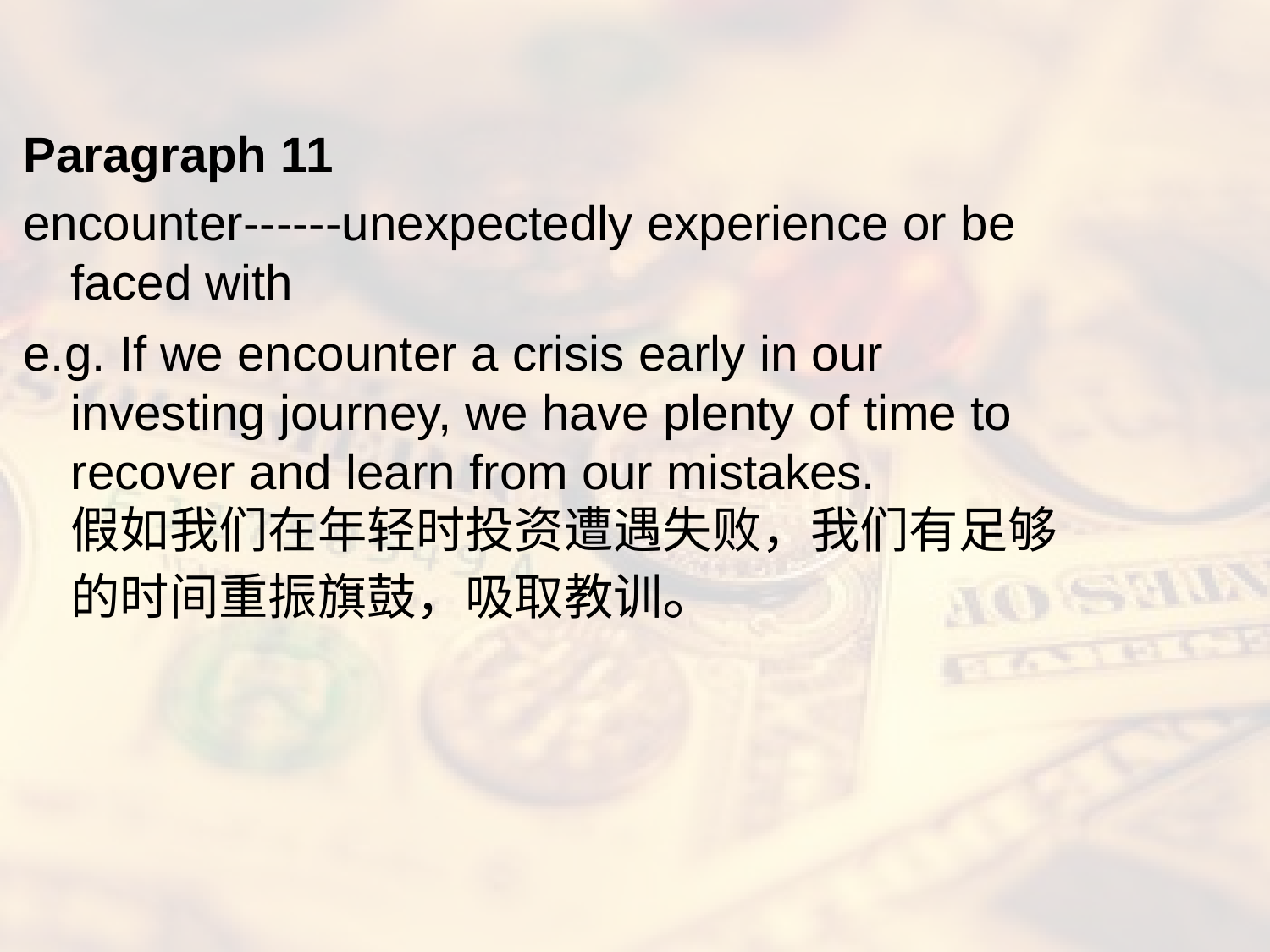

#
Paragraph 11
encounter------unexpectedly experience or be faced with
e.g. If we encounter a crisis early in our investing journey, we have plenty of time to recover and learn from our mistakes.
假如我们在年轻时投资遭遇失败，我们有足够的时间重振旗鼓，吸取教训。